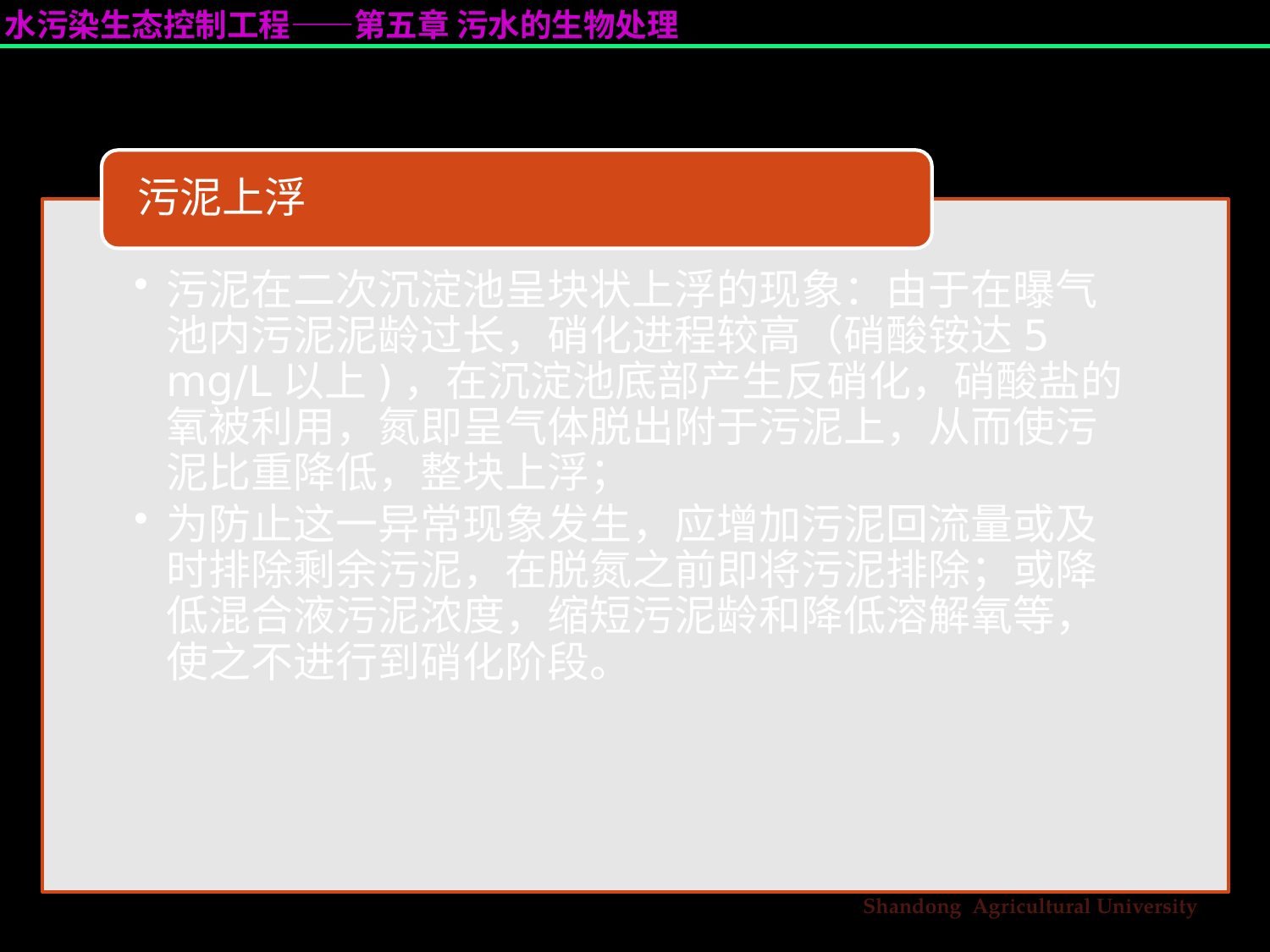

污泥在二次沉淀池呈块状上浮的现象：由于在曝气池内污泥泥龄过长，硝化进程较高（硝酸铵达5 mg/L以上)，在沉淀池底部产生反硝化，硝酸盐的氧被利用，氮即呈气体脱出附于污泥上，从而使污泥比重降低，整块上浮；
为防止这一异常现象发生，应增加污泥回流量或及时排除剩余污泥，在脱氮之前即将污泥排除；或降低混合液污泥浓度，缩短污泥龄和降低溶解氧等，使之不进行到硝化阶段。
污泥上浮